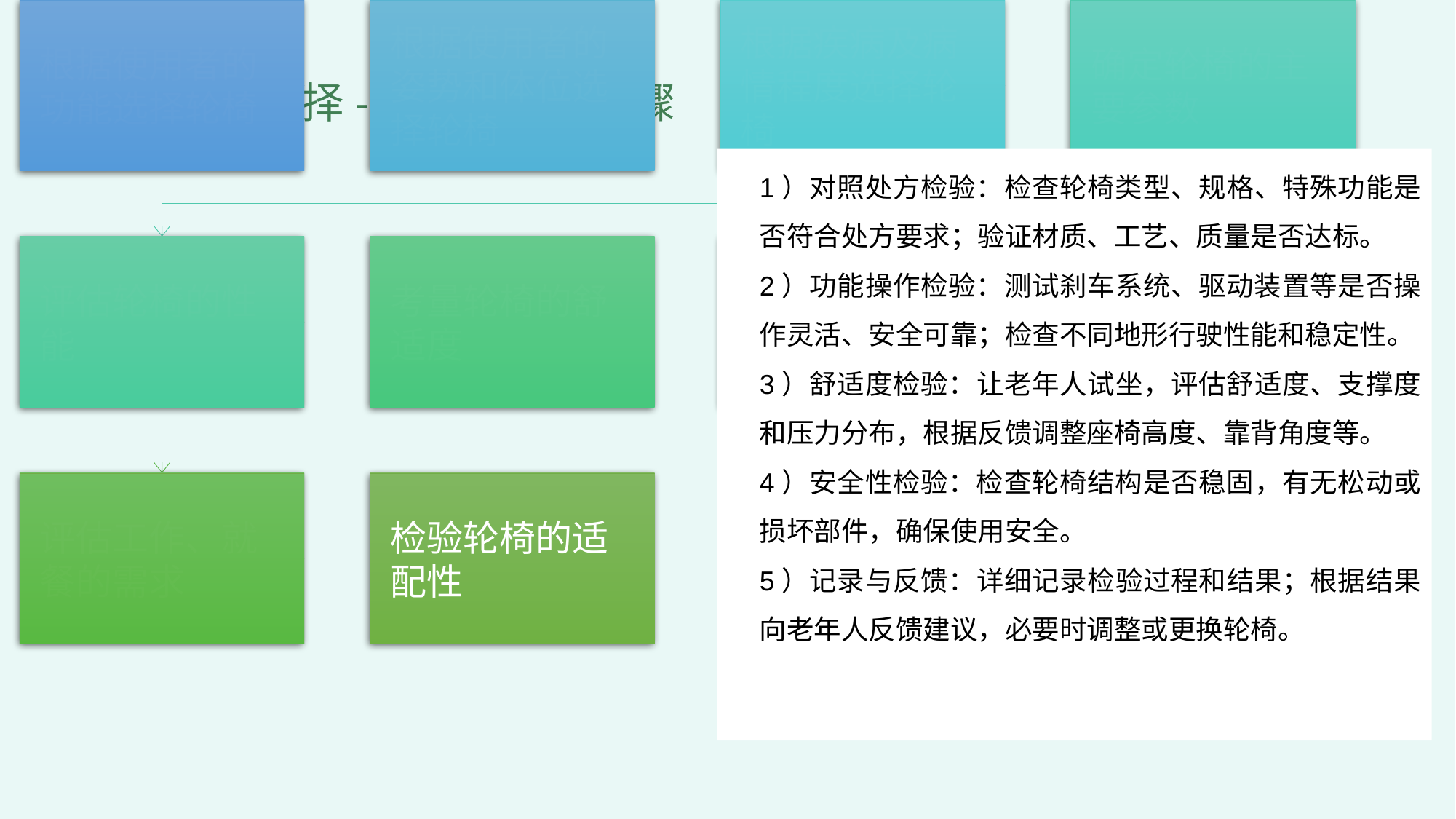

2
轮椅的选择-制定轮椅的步骤

根据使用者的功能选择轮椅

根据使用者的姿势和体位选择轮椅

根据疾病及病情程度选择轮椅

确定轮椅的主要参数

评估轮椅的性能

考量轮椅的舒适度

分析轮椅的环境适应性

权衡经济性与耐用性

评估工作、就餐的需求
检验轮椅的适配性
1）对照处方检验：检查轮椅类型、规格、特殊功能是否符合处方要求；验证材质、工艺、质量是否达标。
2）功能操作检验：测试刹车系统、驱动装置等是否操作灵活、安全可靠；检查不同地形行驶性能和稳定性。
3）舒适度检验：让老年人试坐，评估舒适度、支撑度和压力分布，根据反馈调整座椅高度、靠背角度等。
4）安全性检验：检查轮椅结构是否稳固，有无松动或损坏部件，确保使用安全。
5）记录与反馈：详细记录检验过程和结果；根据结果向老年人反馈建议，必要时调整或更换轮椅。